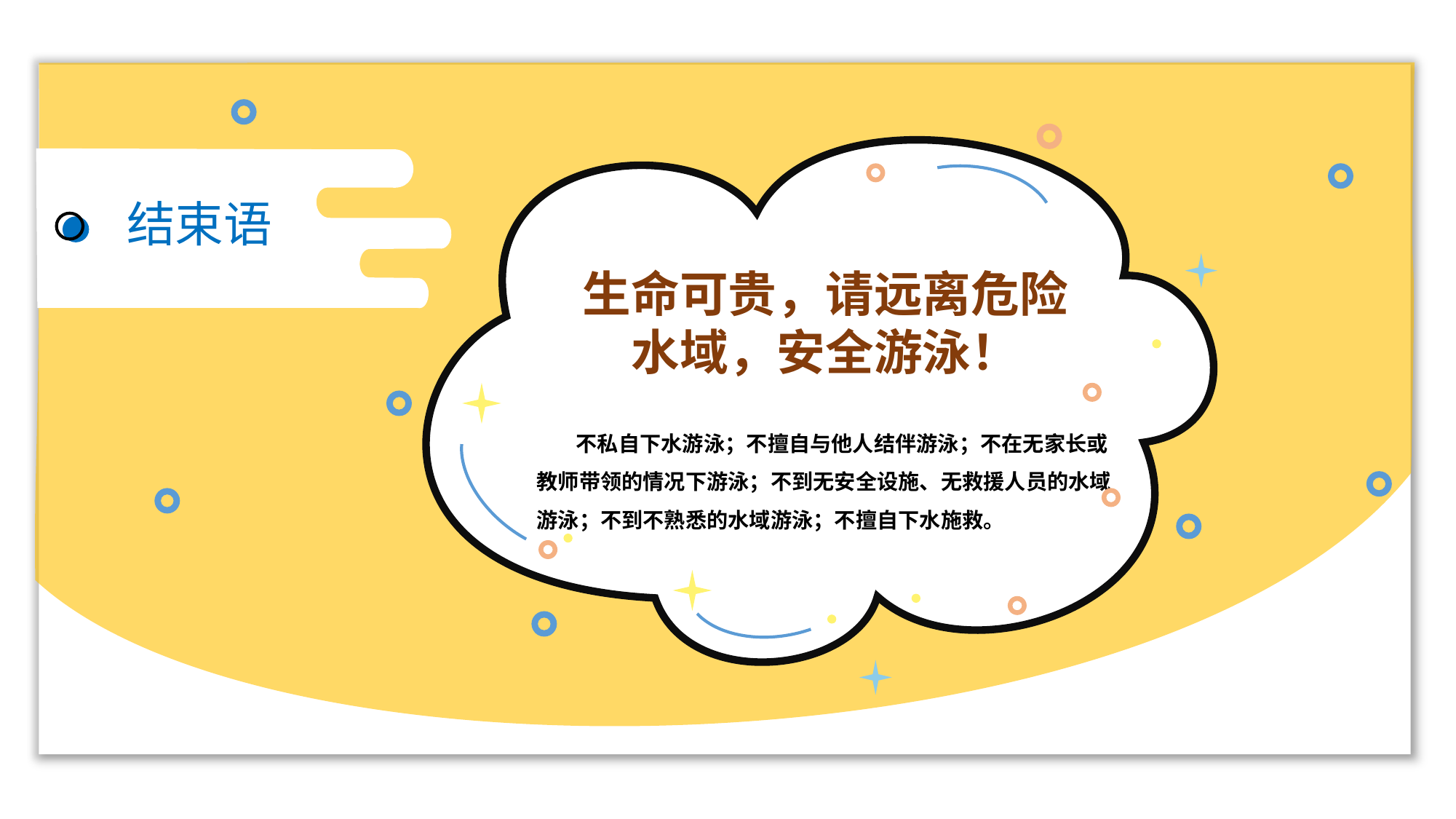

结束语

生命可贵，请远离危险水域，安全游泳！
       不私自下水游泳；不擅自与他人结伴游泳；不在无家长或教师带领的情况下游泳；不到无安全设施、无救援人员的水域游泳；不到不熟悉的水域游泳；不擅自下水施救。